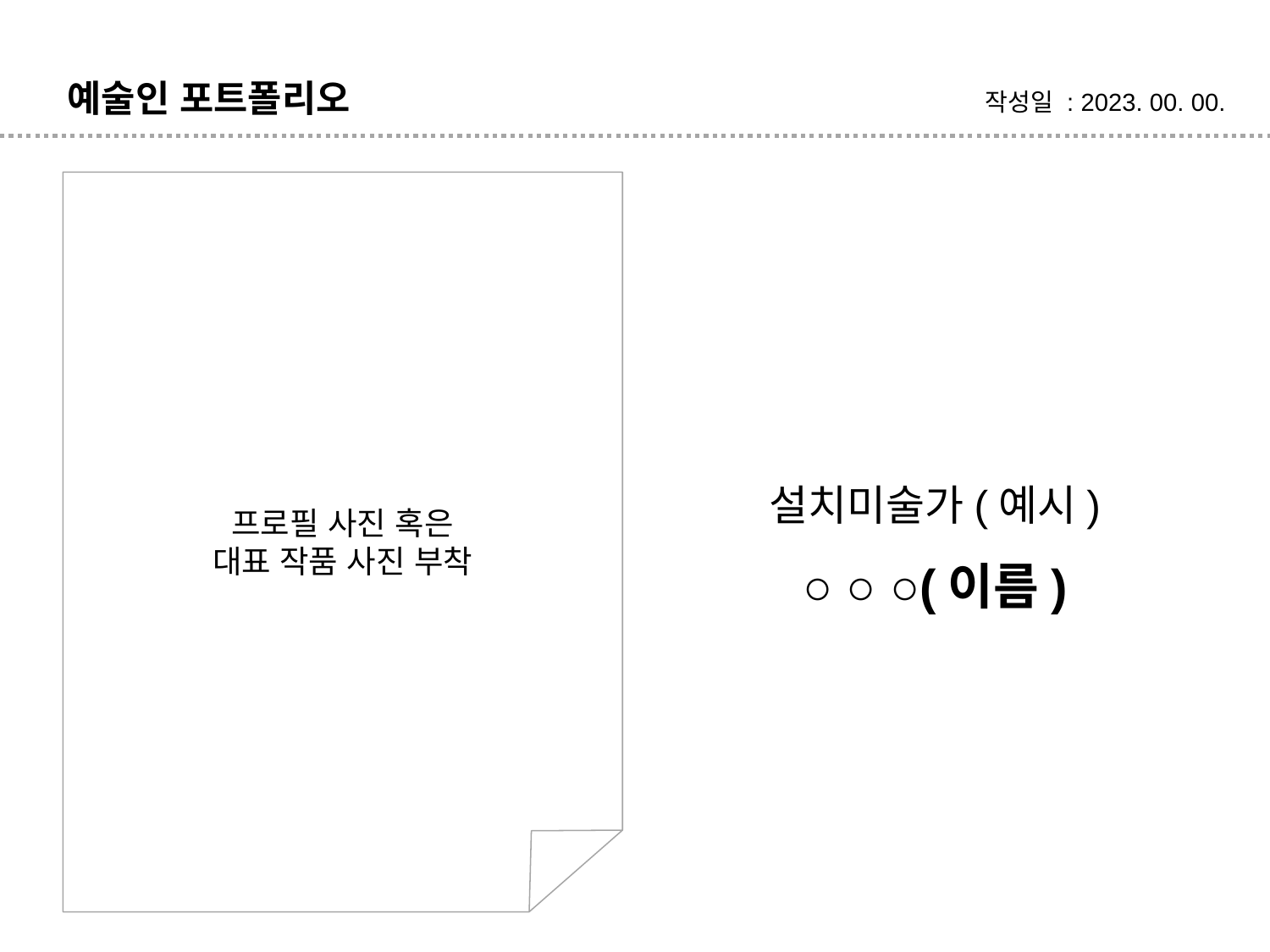

예술인 포트폴리오
작성일 : 2023. 00. 00.
프로필 사진 혹은
대표 작품 사진 부착
설치미술가(예시)
○ ○ ○(이름)